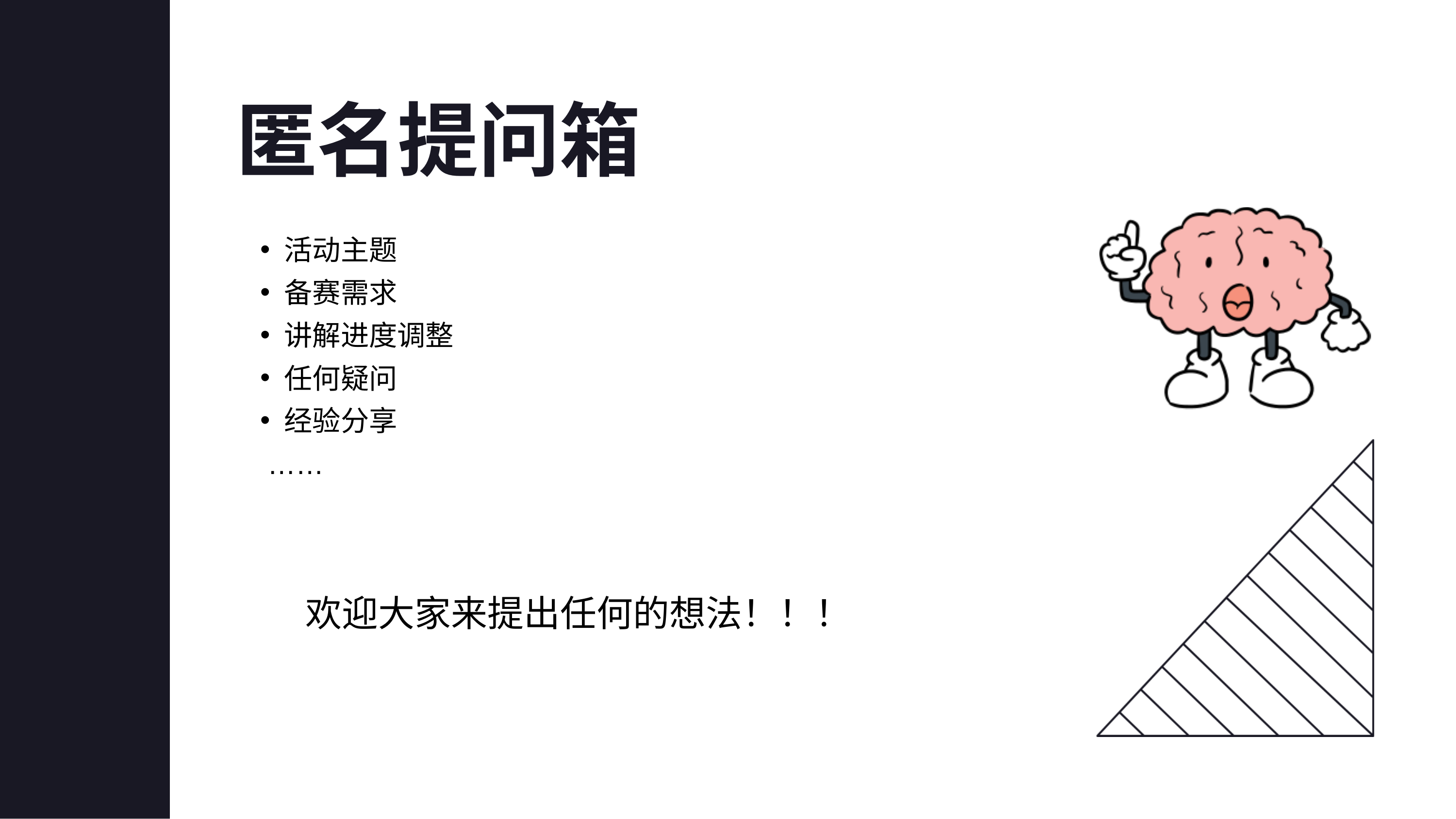

匿名提问箱
活动主题
备赛需求
讲解进度调整
任何疑问
经验分享
    ……

欢迎大家来提出任何的想法！！！